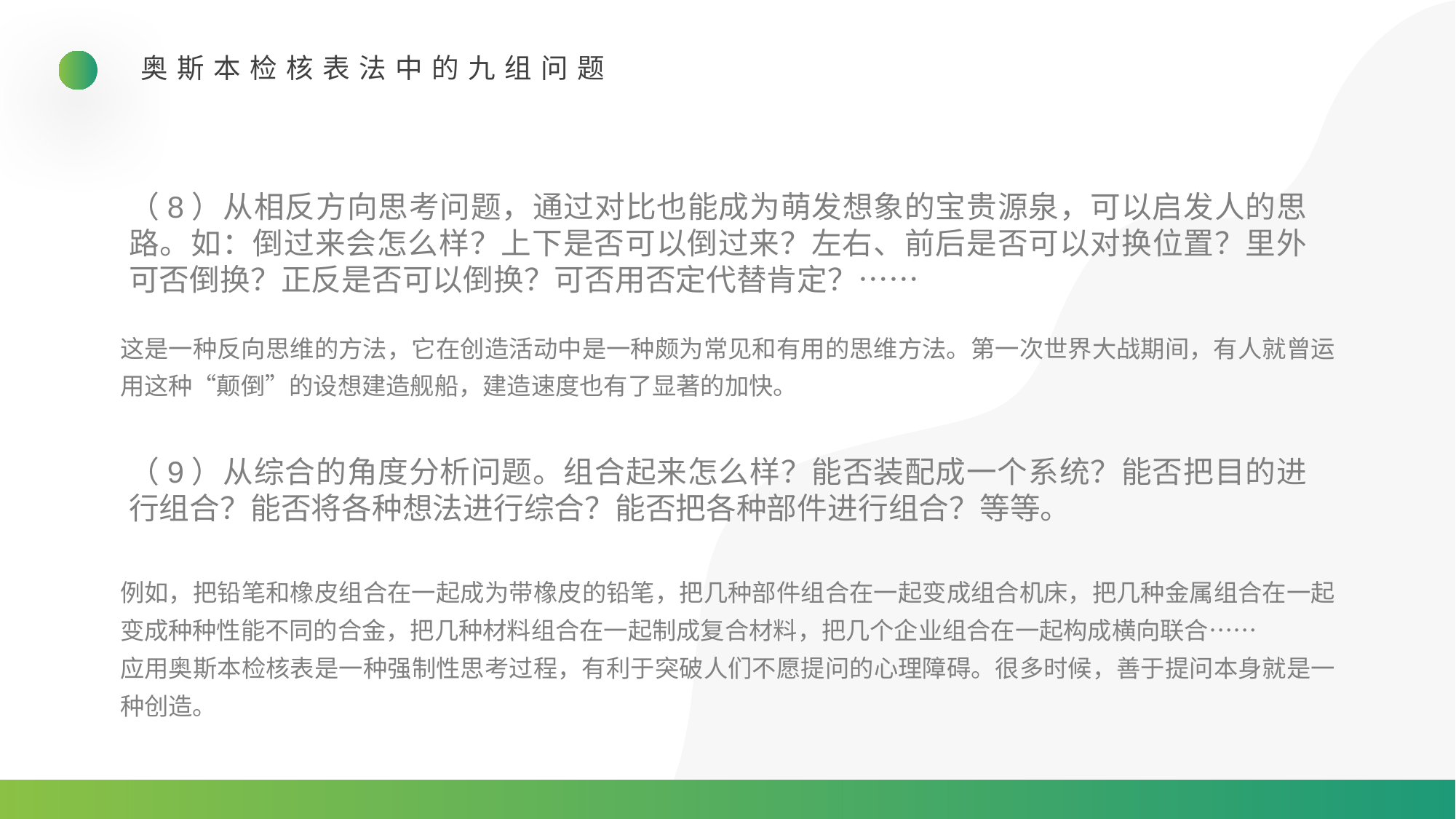

奥斯本检核表法中的九组问题
（8）从相反方向思考问题，通过对比也能成为萌发想象的宝贵源泉，可以启发人的思路。如：倒过来会怎么样？上下是否可以倒过来？左右、前后是否可以对换位置？里外可否倒换？正反是否可以倒换？可否用否定代替肯定？……
这是一种反向思维的方法，它在创造活动中是一种颇为常见和有用的思维方法。第一次世界大战期间，有人就曾运用这种“颠倒”的设想建造舰船，建造速度也有了显著的加快。
（9）从综合的角度分析问题。组合起来怎么样？能否装配成一个系统？能否把目的进行组合？能否将各种想法进行综合？能否把各种部件进行组合？等等。
例如，把铅笔和橡皮组合在一起成为带橡皮的铅笔，把几种部件组合在一起变成组合机床，把几种金属组合在一起变成种种性能不同的合金，把几种材料组合在一起制成复合材料，把几个企业组合在一起构成横向联合……
应用奥斯本检核表是一种强制性思考过程，有利于突破人们不愿提问的心理障碍。很多时候，善于提问本身就是一种创造。